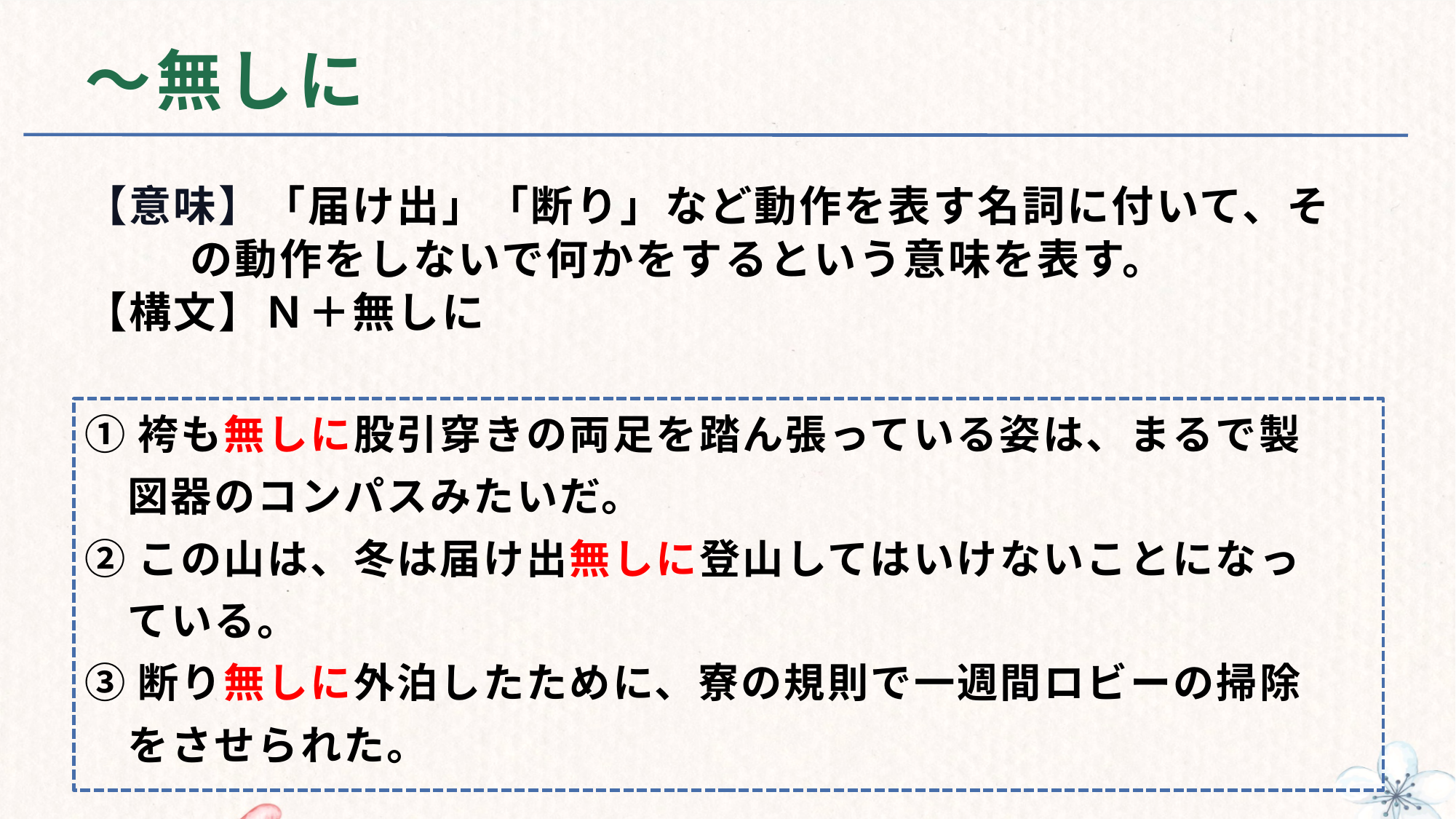

# ～無しに
【意味】「届け出」「断り」など動作を表す名詞に付いて、そ
        の動作をしないで何かをするという意味を表す。
【構文】Ｎ＋無しに
①袴も無しに股引穿きの両足を踏ん張っている姿は、まるで製
　図器のコンパスみたいだ。
②この山は、冬は届け出無しに登山してはいけないことになっ
　ている。
③断り無しに外泊したために、寮の規則で一週間ロビーの掃除
　をさせられた。